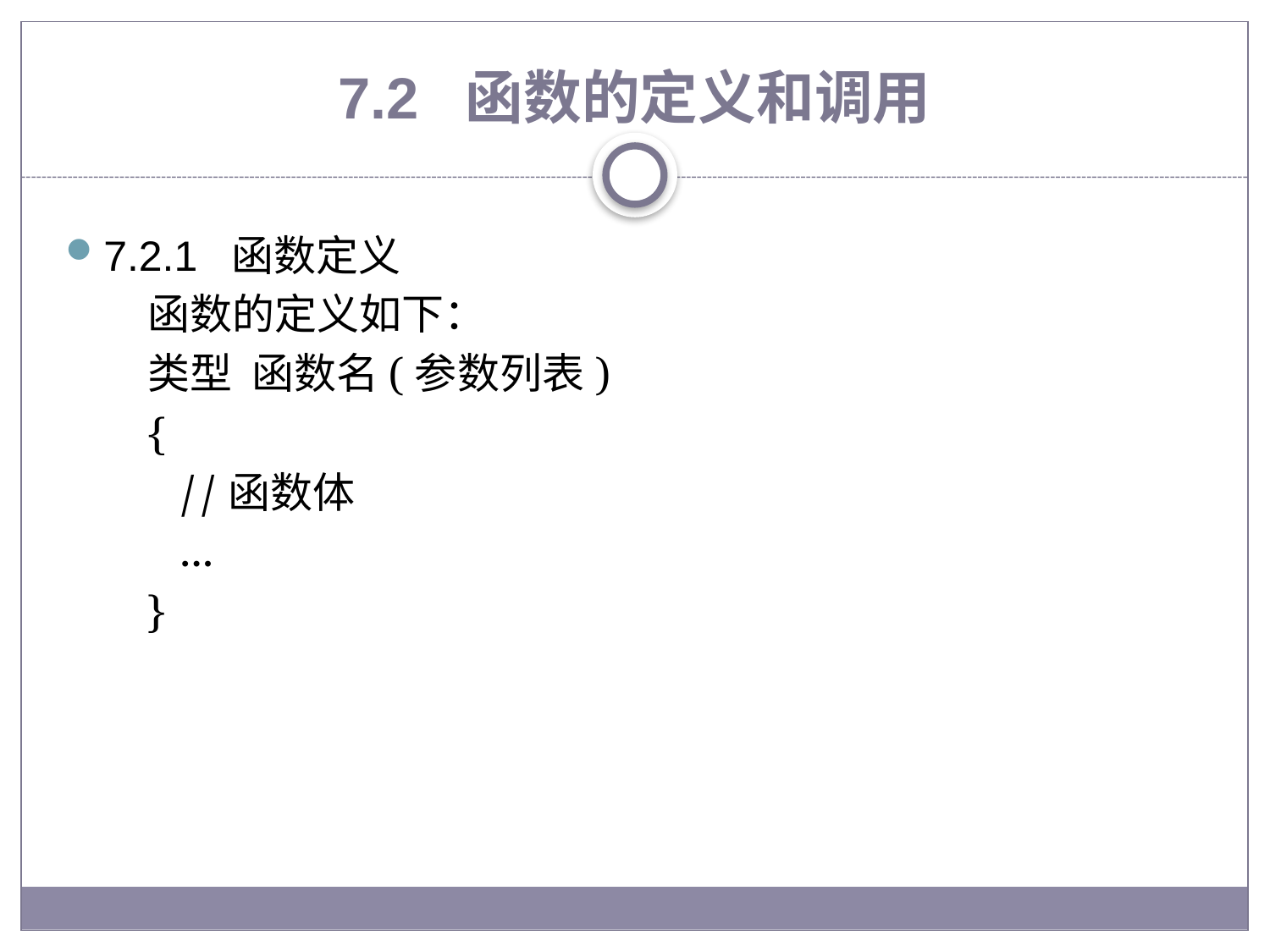

# 7.2  函数的定义和调用
7.2.1  函数定义
函数的定义如下：
类型  函数名(参数列表)
{
   //函数体
   …
}